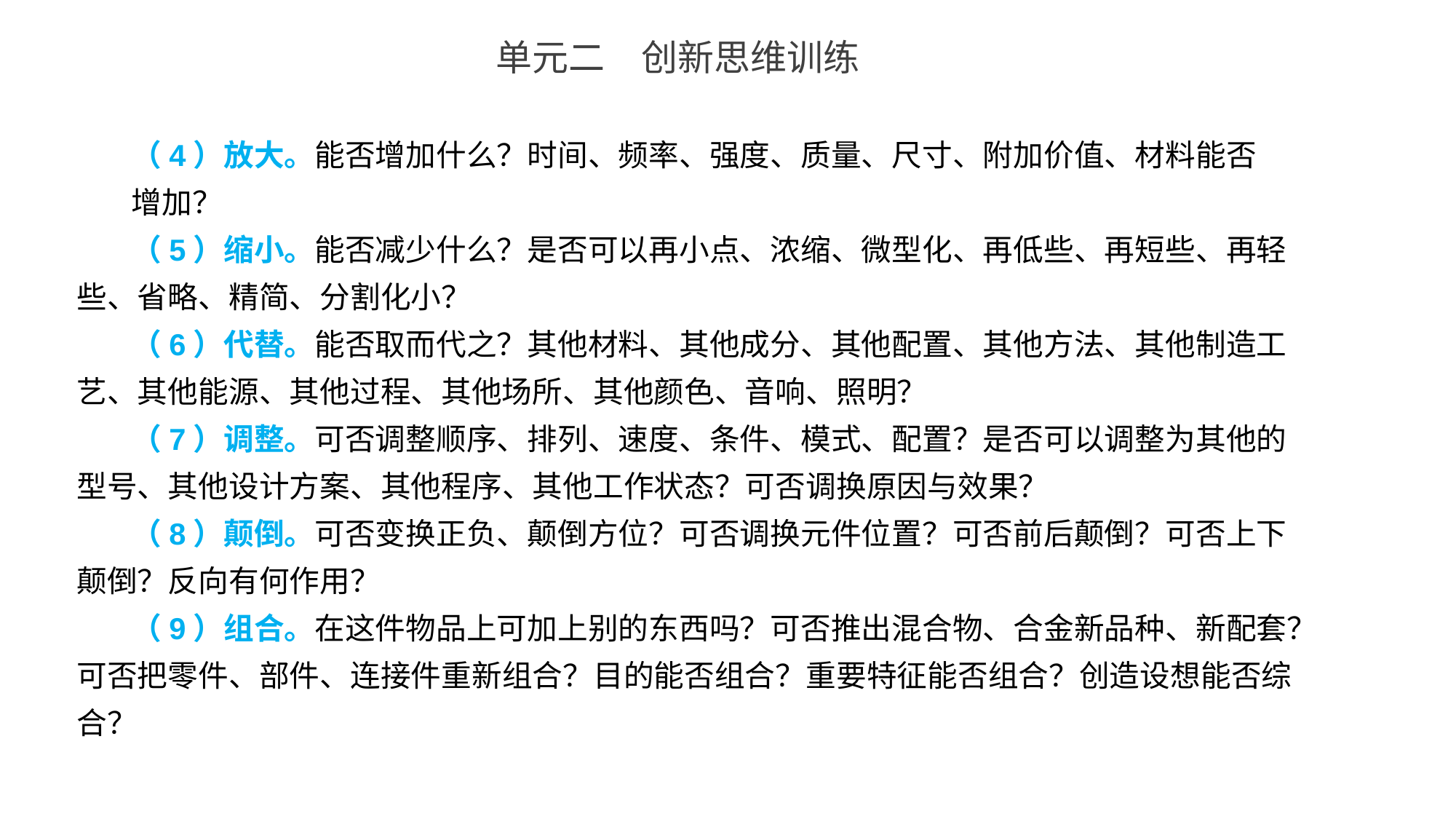

单元二　创新思维训练
（4）放大。能否增加什么？时间、频率、强度、质量、尺寸、附加价值、材料能否
增加？
（5）缩小。能否减少什么？是否可以再小点、浓缩、微型化、再低些、再短些、再轻些、省略、精简、分割化小？
（6）代替。能否取而代之？其他材料、其他成分、其他配置、其他方法、其他制造工艺、其他能源、其他过程、其他场所、其他颜色、音响、照明？
（7）调整。可否调整顺序、排列、速度、条件、模式、配置？是否可以调整为其他的型号、其他设计方案、其他程序、其他工作状态？可否调换原因与效果？
（8）颠倒。可否变换正负、颠倒方位？可否调换元件位置？可否前后颠倒？可否上下颠倒？反向有何作用？
（9）组合。在这件物品上可加上别的东西吗？可否推出混合物、合金新品种、新配套？可否把零件、部件、连接件重新组合？目的能否组合？重要特征能否组合？创造设想能否综合？